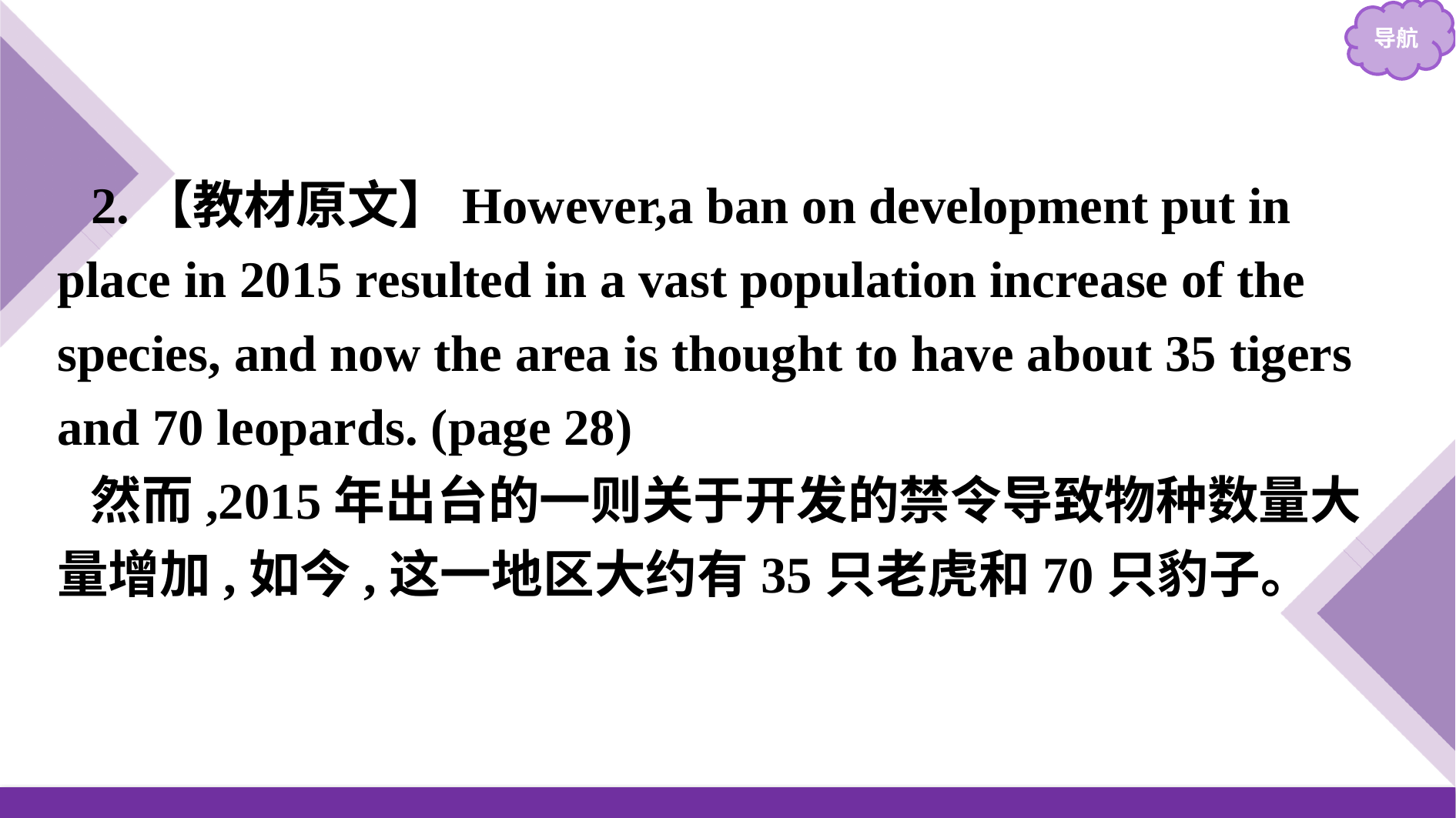

2.【教材原文】However,a ban on development put in place in 2015 resulted in a vast population increase of the species, and now the area is thought to have about 35 tigers and 70 leopards. (page 28)
然而,2015年出台的一则关于开发的禁令导致物种数量大量增加,如今,这一地区大约有35只老虎和70只豹子。